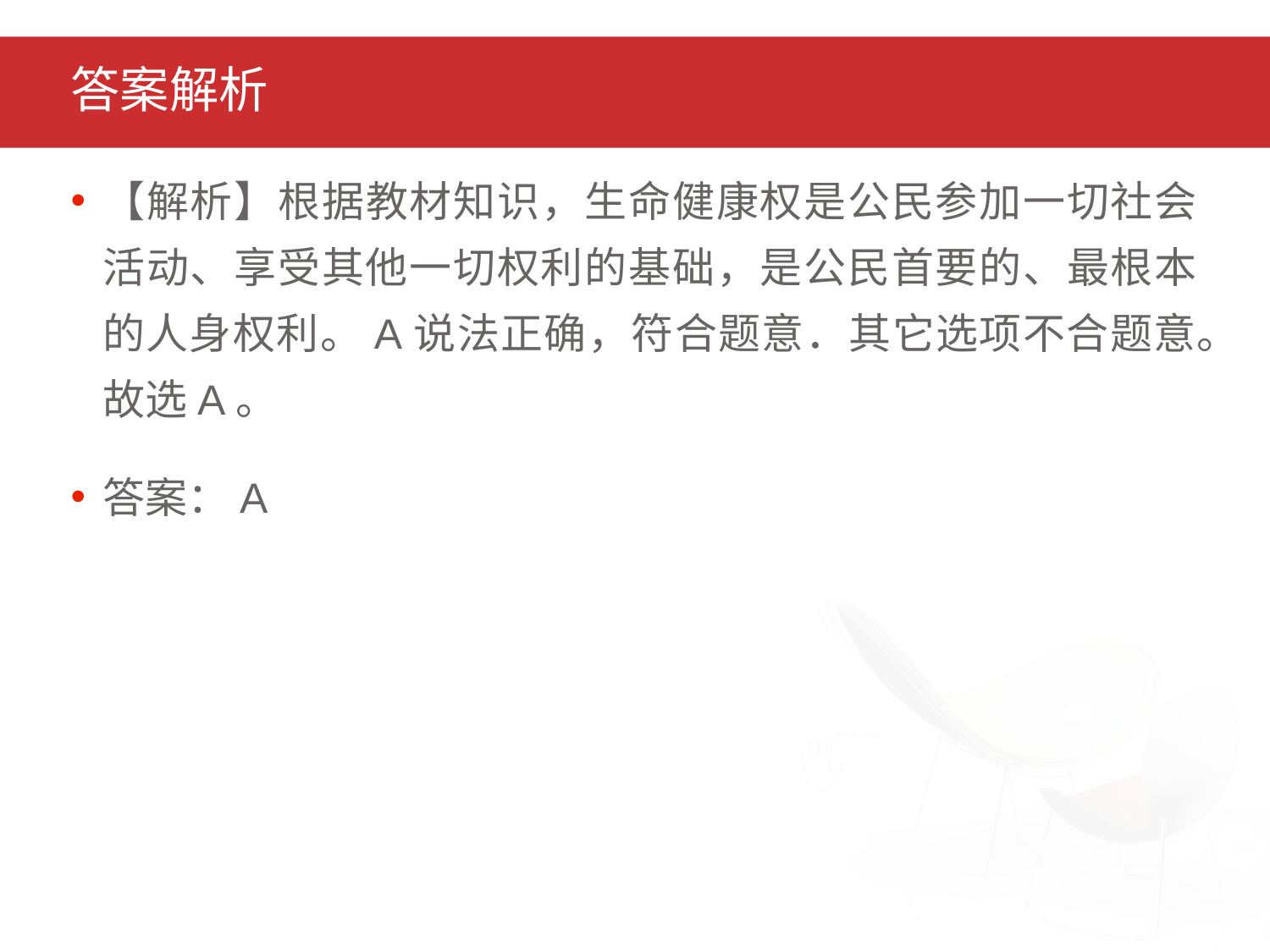

# 答案解析
【解析】根据教材知识，生命健康权是公民参加一切社会活动、享受其他一切权利的基础，是公民首要的、最根本的人身权利。A说法正确，符合题意．其它选项不合题意。故选A。
答案：A